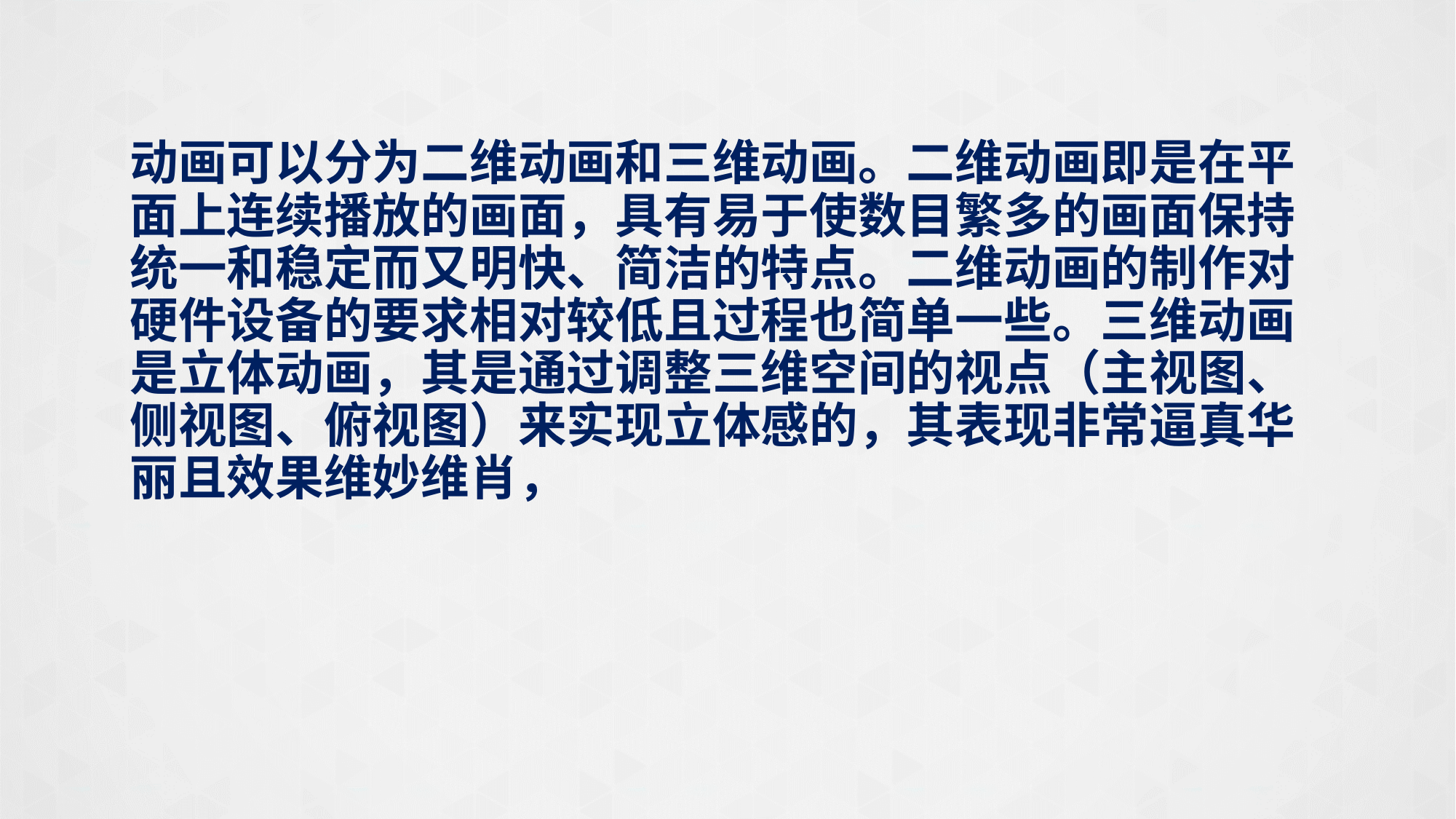

动画可以分为二维动画和三维动画。二维动画即是在平面上连续播放的画面，具有易于使数目繁多的画面保持统一和稳定而又明快、简洁的特点。二维动画的制作对硬件设备的要求相对较低且过程也简单一些。三维动画是立体动画，其是通过调整三维空间的视点（主视图、侧视图、俯视图）来实现立体感的，其表现非常逼真华丽且效果维妙维肖，